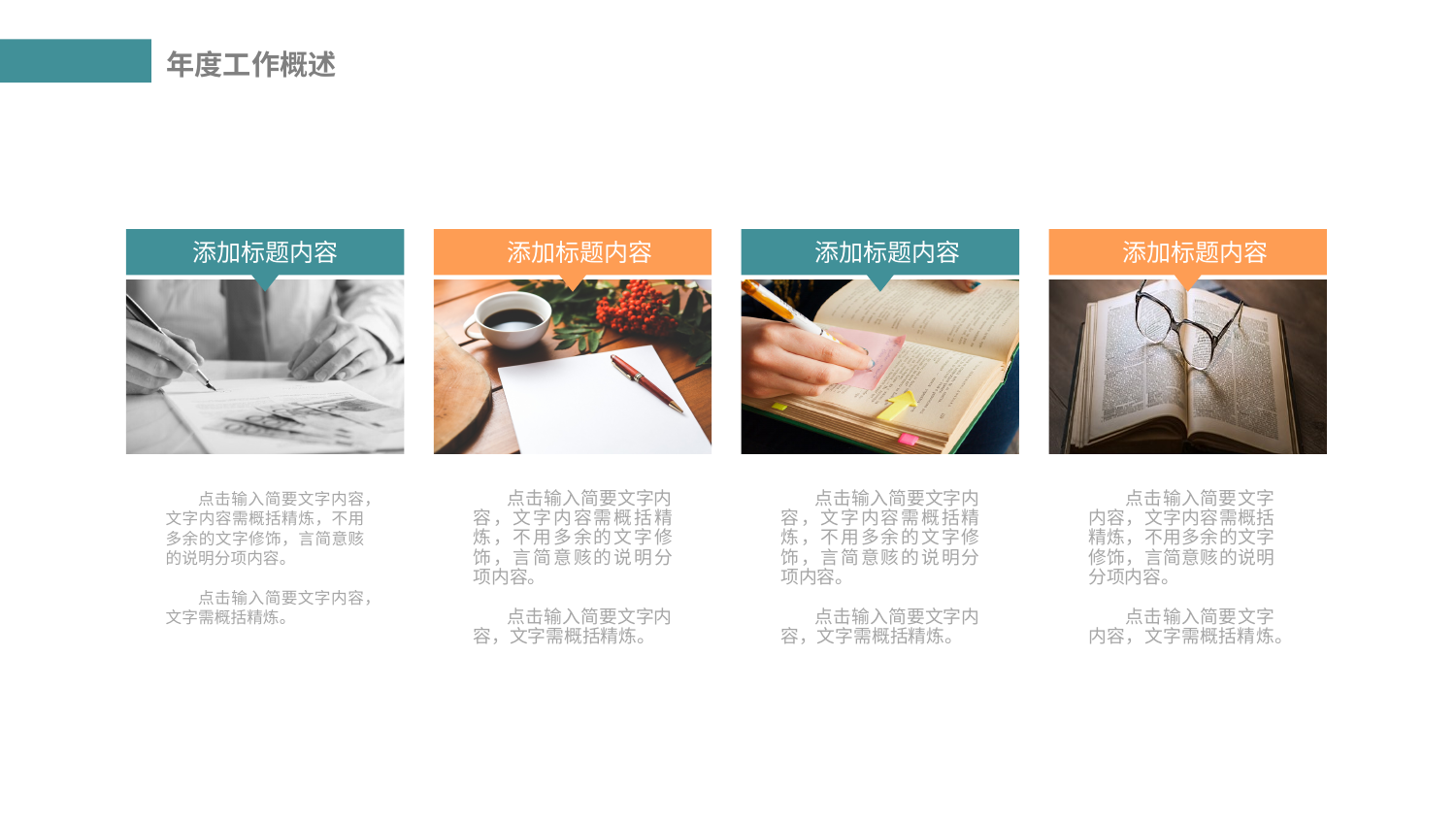

添加标题内容

添加标题内容

添加标题内容

添加标题内容

       点击输入简要文字内容，文字内容需概括精炼，不用多余的文字修饰，言简意赅的说明分项内容。

       点击输入简要文字内容，文字需概括精炼。

       点击输入简要文字内容，文字内容需概括精炼，不用多余的文字修饰，言简意赅的说明分项内容。

       点击输入简要文字内容，文字需概括精炼。

       点击输入简要文字内容，文字内容需概括精炼，不用多余的文字修饰，言简意赅的说明分项内容。

       点击输入简要文字内容，文字需概括精炼。

       点击输入简要文字内容，文字内容需概括精炼，不用多余的文字修饰，言简意赅的说明分项内容。

       点击输入简要文字内容，文字需概括精炼。
汇报：张三